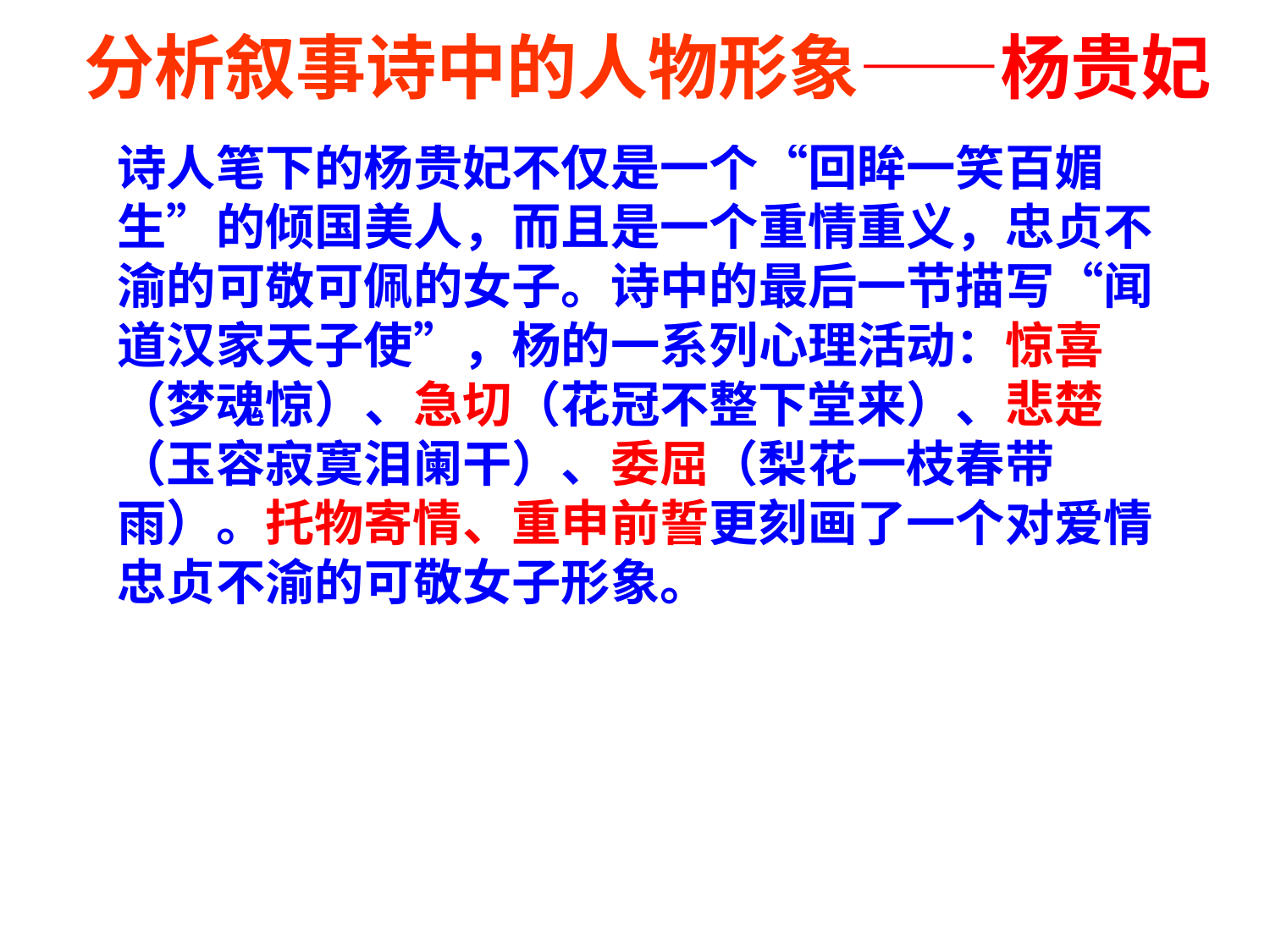

分析叙事诗中的人物形象——杨贵妃
诗人笔下的杨贵妃不仅是一个“回眸一笑百媚生”的倾国美人，而且是一个重情重义，忠贞不渝的可敬可佩的女子。诗中的最后一节描写“闻道汉家天子使”，杨的一系列心理活动：惊喜（梦魂惊）、急切（花冠不整下堂来）、悲楚（玉容寂寞泪阑干）、委屈（梨花一枝春带雨）。托物寄情、重申前誓更刻画了一个对爱情忠贞不渝的可敬女子形象。